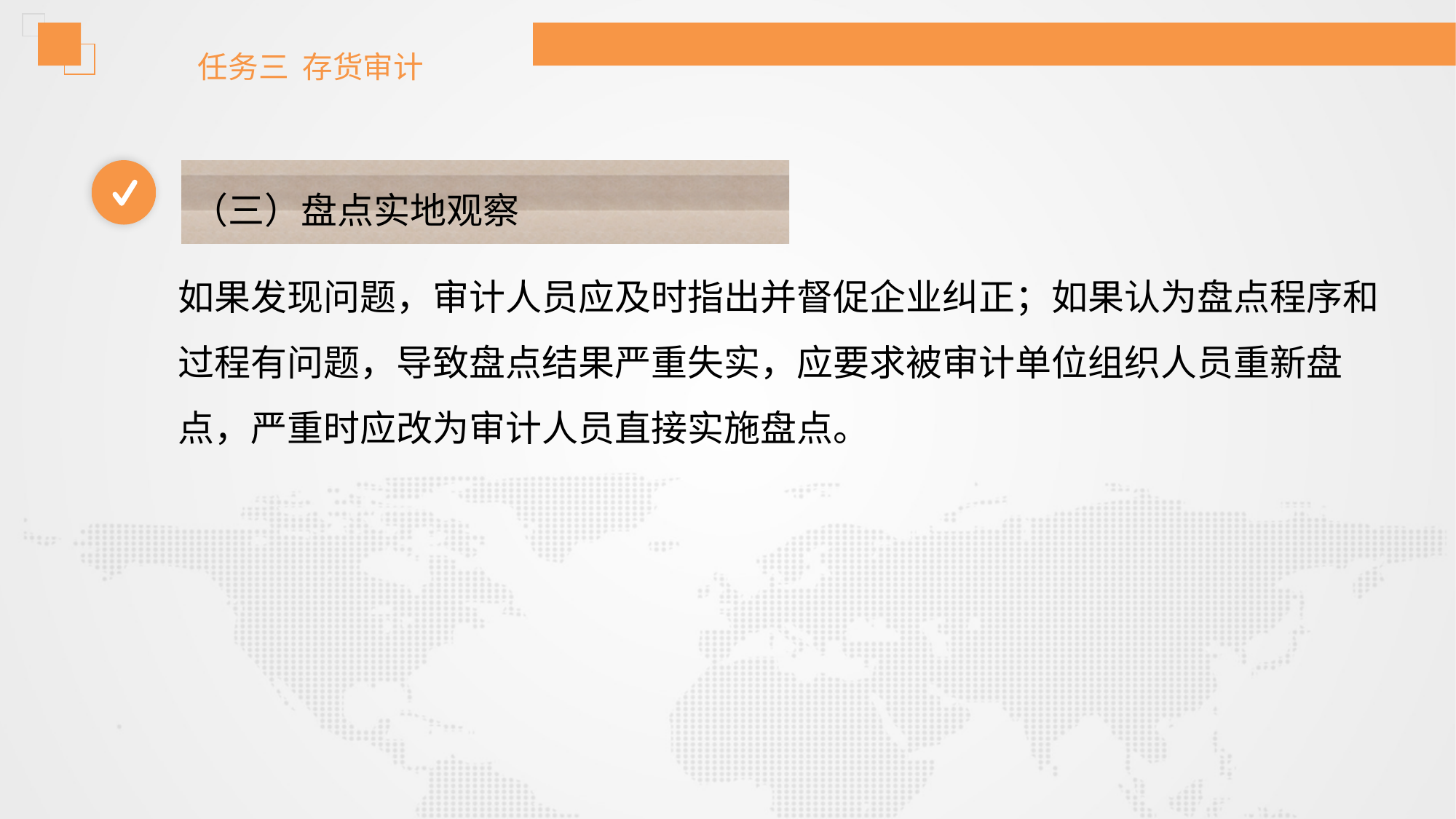

任务三  存货审计

（三）盘点实地观察
如果发现问题，审计人员应及时指出并督促企业纠正；如果认为盘点程序和过程有问题，导致盘点结果严重失实，应要求被审计单位组织人员重新盘点，严重时应改为审计人员直接实施盘点。